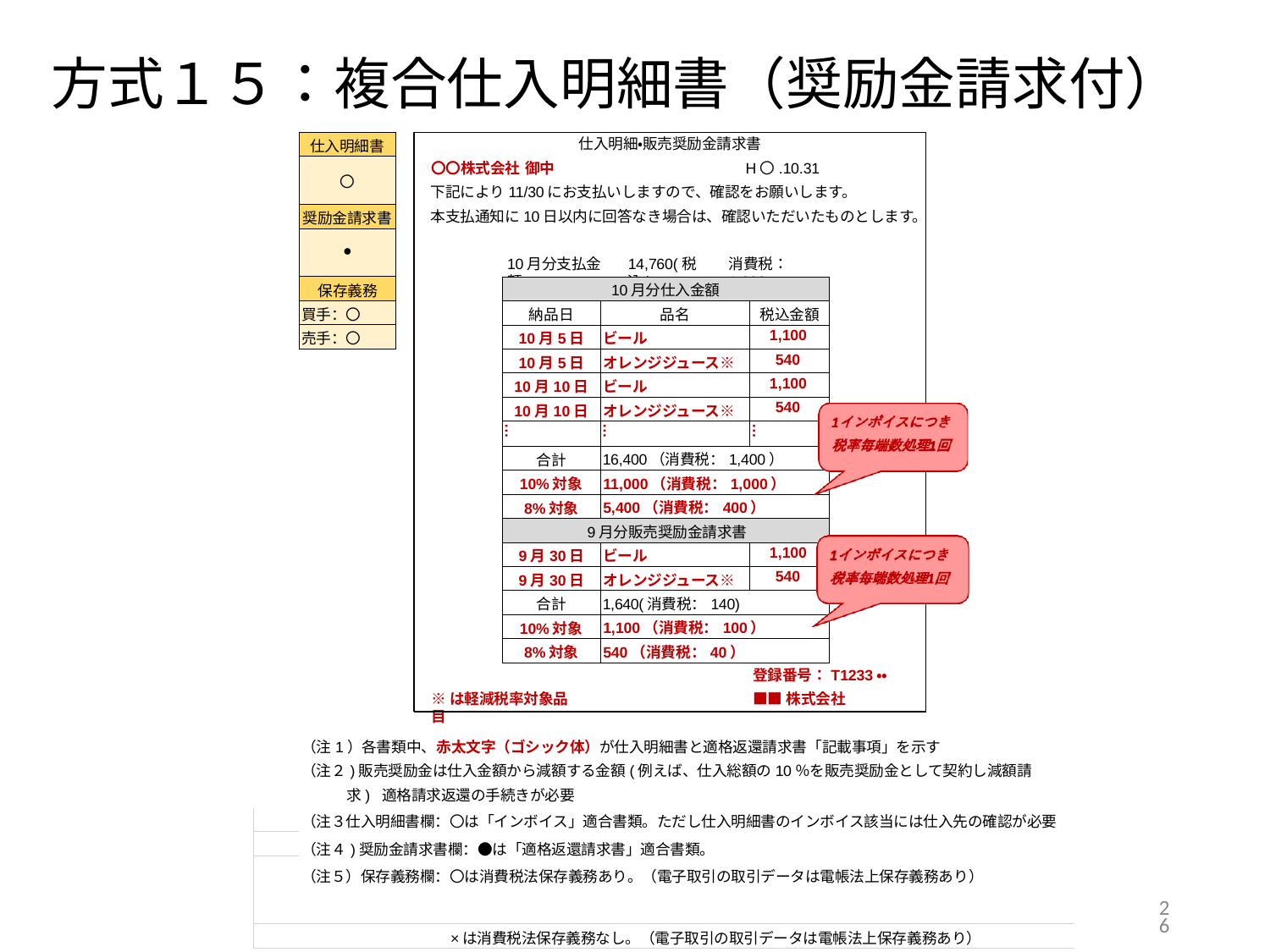

# 方式１５：複合仕入明細書（奨励金請求付）
仕入明細・販売奨励金請求書
H〇.10.31
| 仕入明細書 |
| --- |
| 〇 |
| 奨励金請求書 |
| ● |
| 保存義務 |
| 買手：〇 |
| 売手：〇 |

〇〇株式会社 御中
下記により11/30にお支払いしますので、確認をお願いします。
本支払通知に10日以内に回答なき場合は、確認いただいたものとします。

10月分支払金額
14,760(税込)
消費税：1,260
| 10月分仕入金額 |  |  |
| --- | --- | --- |
| 納品日 | 品名 | 税込金額 |
| 10月5日 | ビール | 1,100 |
| 10月5日 | オレンジジュース※ | 540 |
| 10月10日 | ビール | 1,100 |
| 10月10日 | オレンジジュース※ | 540 |
| … | … | … |
| 合計 | 16,400（消費税：1,400） |  |
| 10%対象 | 11,000（消費税：1,000） |  |
| 8%対象 | 5,400（消費税：400） |  |
| 9月分販売奨励金請求書 |  |  |
| 9月30日 | ビール | 1,100 |
| 9月30日 | オレンジジュース※ | 540 |
| 合計 | 1,640(消費税：140) |  |
| 10%対象 | 1,100（消費税：100） |  |
| 8%対象 | 540（消費税：40） |  |

登録番号：T1233・・
■■株式会社

※は軽減税率対象品目

（注1）各書類中、赤太文字（ゴシック体）が仕入明細書と適格返還請求書「記載事項」を示す
（注２)販売奨励金は仕入金額から減額する金額(例えば、仕入総額の10％を販売奨励金として契約し減額請求)  適格請求返還の手続きが必要

|  | （注３仕入明細書欄：〇は「インボイス」適合書類。ただし仕入明細書のインボイス該当には仕入先の確認が必要 （注４)奨励金請求書欄：●は「適格返還請求書」適合書類。 （注５）保存義務欄：〇は消費税法保存義務あり。（電子取引の取引データは電帳法上保存義務あり） |
| --- | --- |
|  |  |
|  |  |
| ×は消費税法保存義務なし。（電子取引の取引データは電帳法上保存義務あり） |  |

26